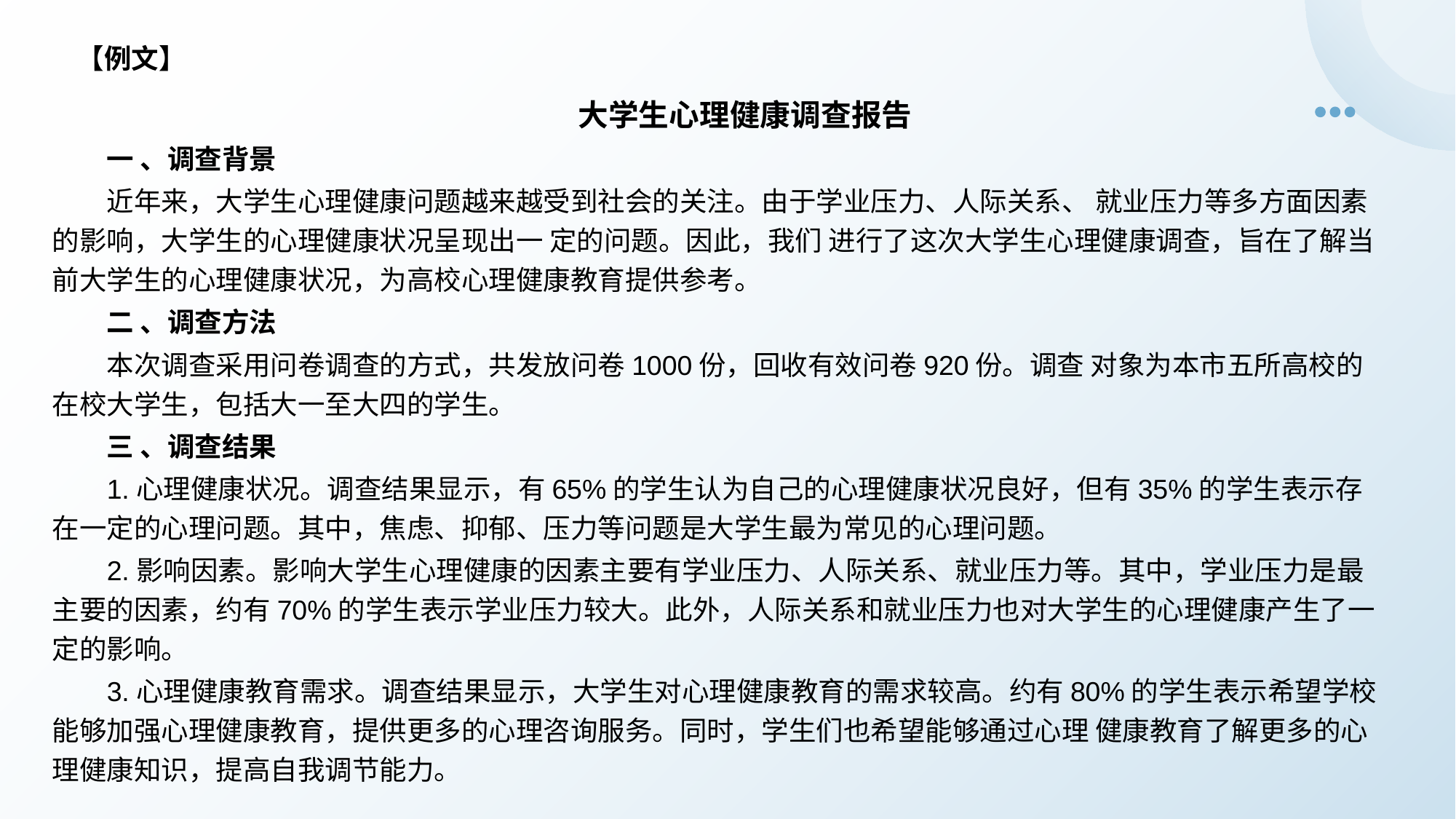

【例文】
大学生心理健康调查报告
一 、调查背景
近年来，大学生心理健康问题越来越受到社会的关注。由于学业压力、人际关系、 就业压力等多方面因素的影响，大学生的心理健康状况呈现出一 定的问题。因此，我们 进行了这次大学生心理健康调查，旨在了解当前大学生的心理健康状况，为高校心理健康教育提供参考。
二 、调查方法
本次调查采用问卷调查的方式，共发放问卷1000份，回收有效问卷920份。调查 对象为本市五所高校的在校大学生，包括大一至大四的学生。
三 、调查结果
1.心理健康状况。调查结果显示，有65%的学生认为自己的心理健康状况良好，但有35%的学生表示存在一定的心理问题。其中，焦虑、抑郁、压力等问题是大学生最为常见的心理问题。
2.影响因素。影响大学生心理健康的因素主要有学业压力、人际关系、就业压力等。其中，学业压力是最主要的因素，约有70%的学生表示学业压力较大。此外，人际关系和就业压力也对大学生的心理健康产生了一定的影响。
3.心理健康教育需求。调查结果显示，大学生对心理健康教育的需求较高。约有80%的学生表示希望学校 能够加强心理健康教育，提供更多的心理咨询服务。同时，学生们也希望能够通过心理 健康教育了解更多的心理健康知识，提高自我调节能力。